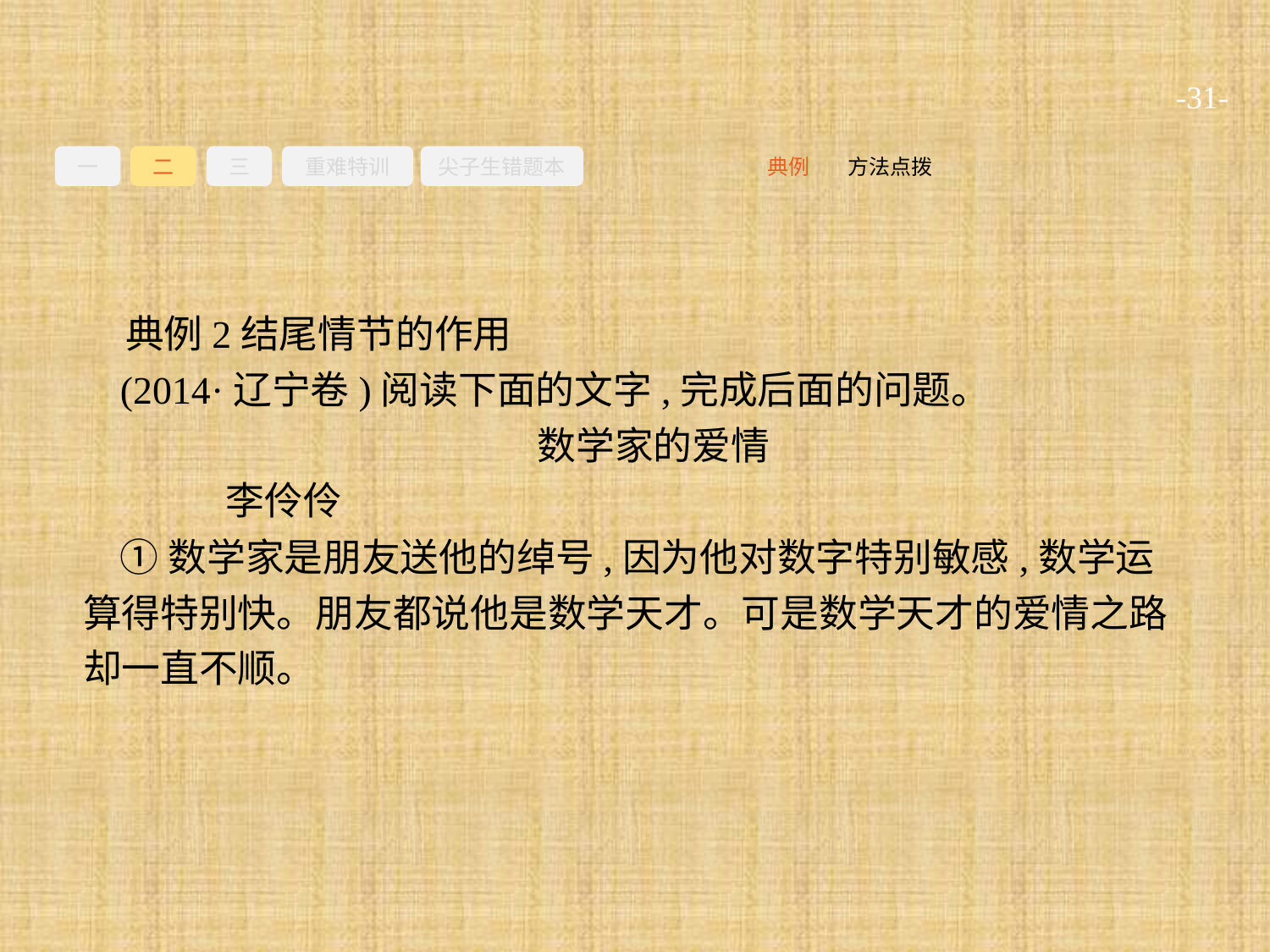

-31-
一
二
三
重难特训
尖子生错题本
方法点拨
典例
典例2结尾情节的作用
(2014·辽宁卷)阅读下面的文字,完成后面的问题。
数学家的爱情
	李伶伶
①数学家是朋友送他的绰号,因为他对数字特别敏感,数学运算得特别快。朋友都说他是数学天才。可是数学天才的爱情之路却一直不顺。